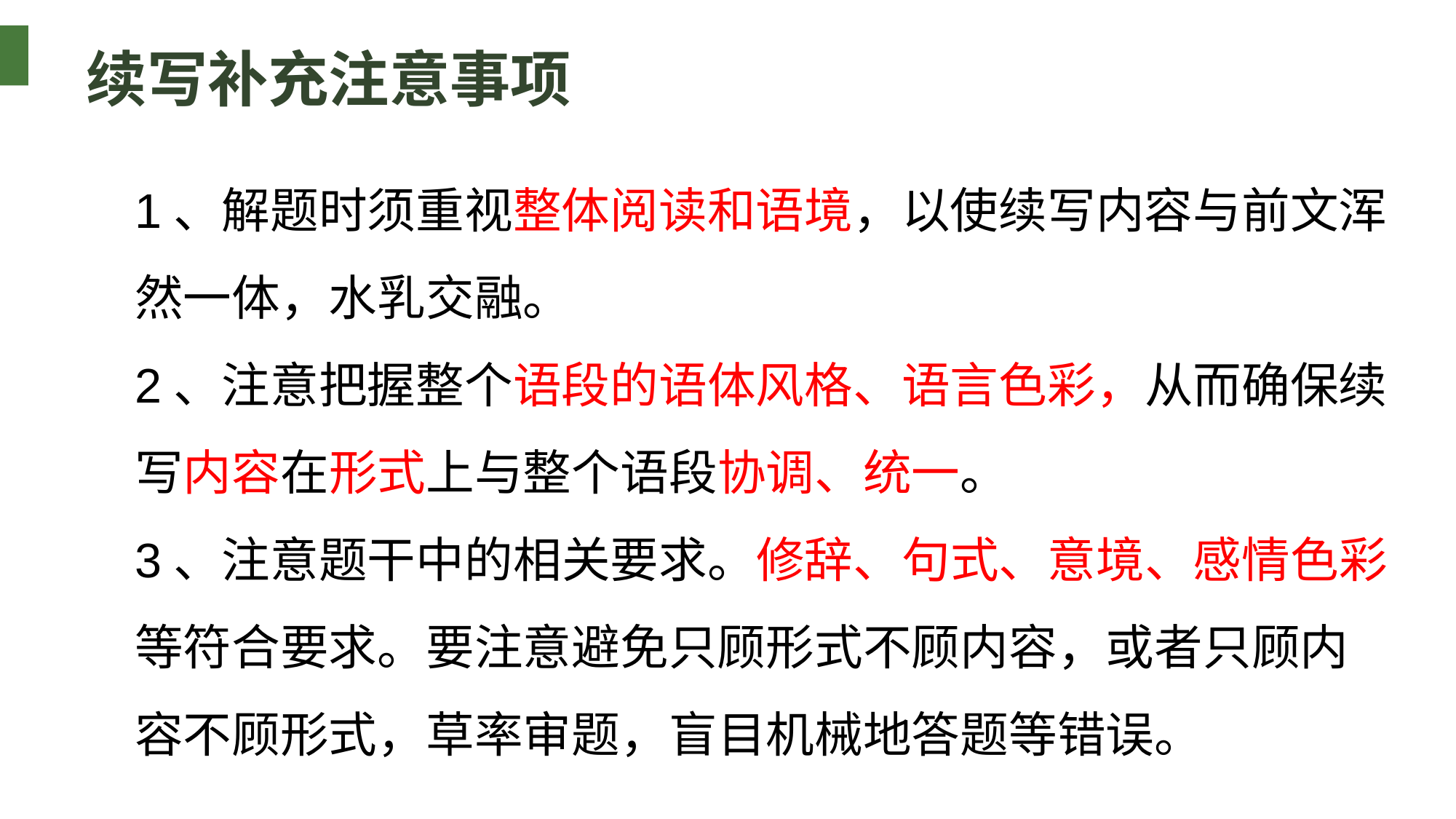

续写补充注意事项
1、解题时须重视整体阅读和语境，以使续写内容与前文浑然一体，水乳交融。
2、注意把握整个语段的语体风格、语言色彩，从而确保续写内容在形式上与整个语段协调、统一。
3、注意题干中的相关要求。修辞、句式、意境、感情色彩等符合要求。要注意避免只顾形式不顾内容，或者只顾内容不顾形式，草率审题，盲目机械地答题等错误。